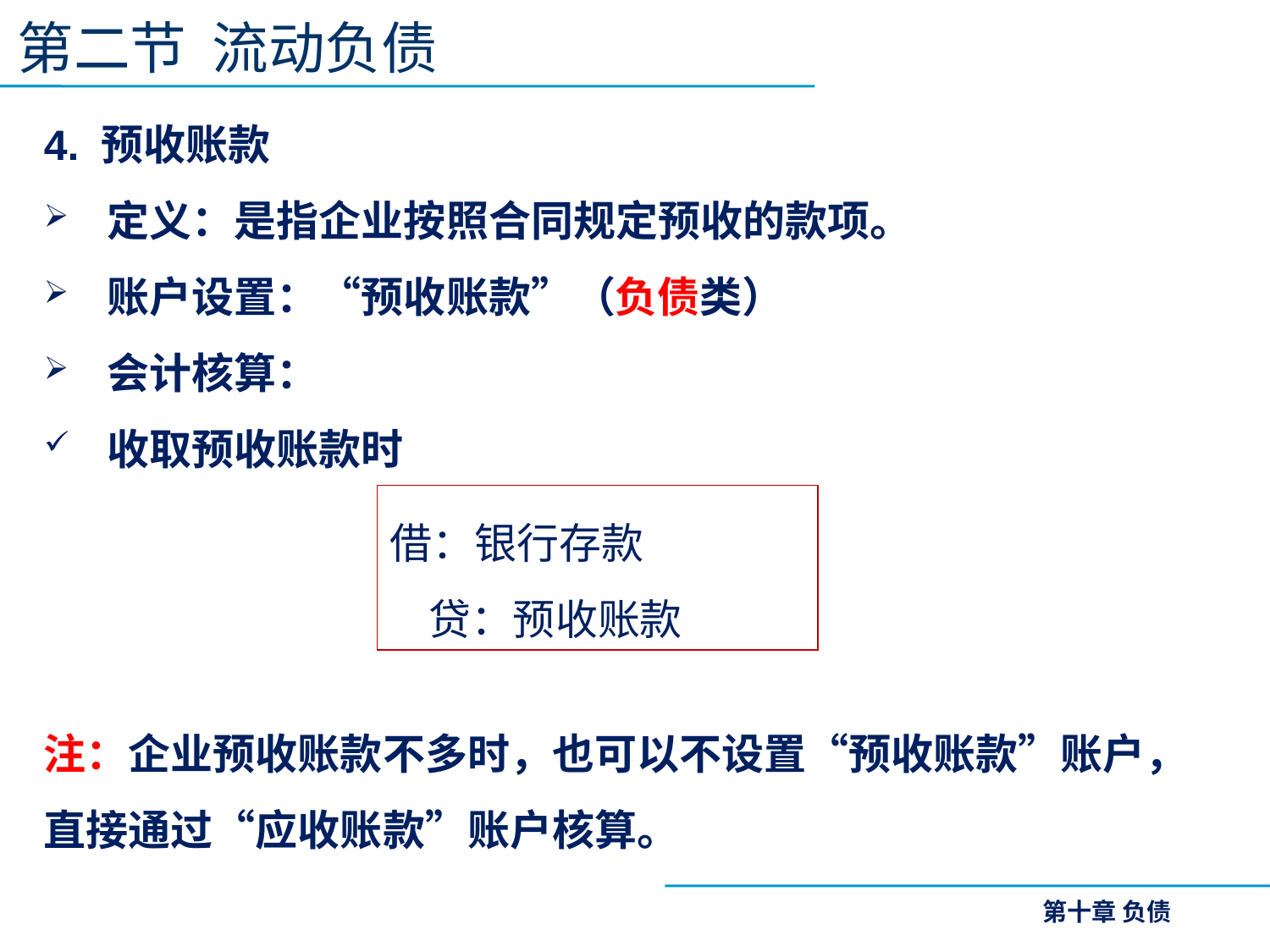

第二节  流动负债
4. 预收账款
定义：是指企业按照合同规定预收的款项。
账户设置：“预收账款”（负债类）
会计核算：
收取预收账款时

注：企业预收账款不多时，也可以不设置“预收账款”账户，直接通过“应收账款”账户核算。
借：银行存款
   贷：预收账款